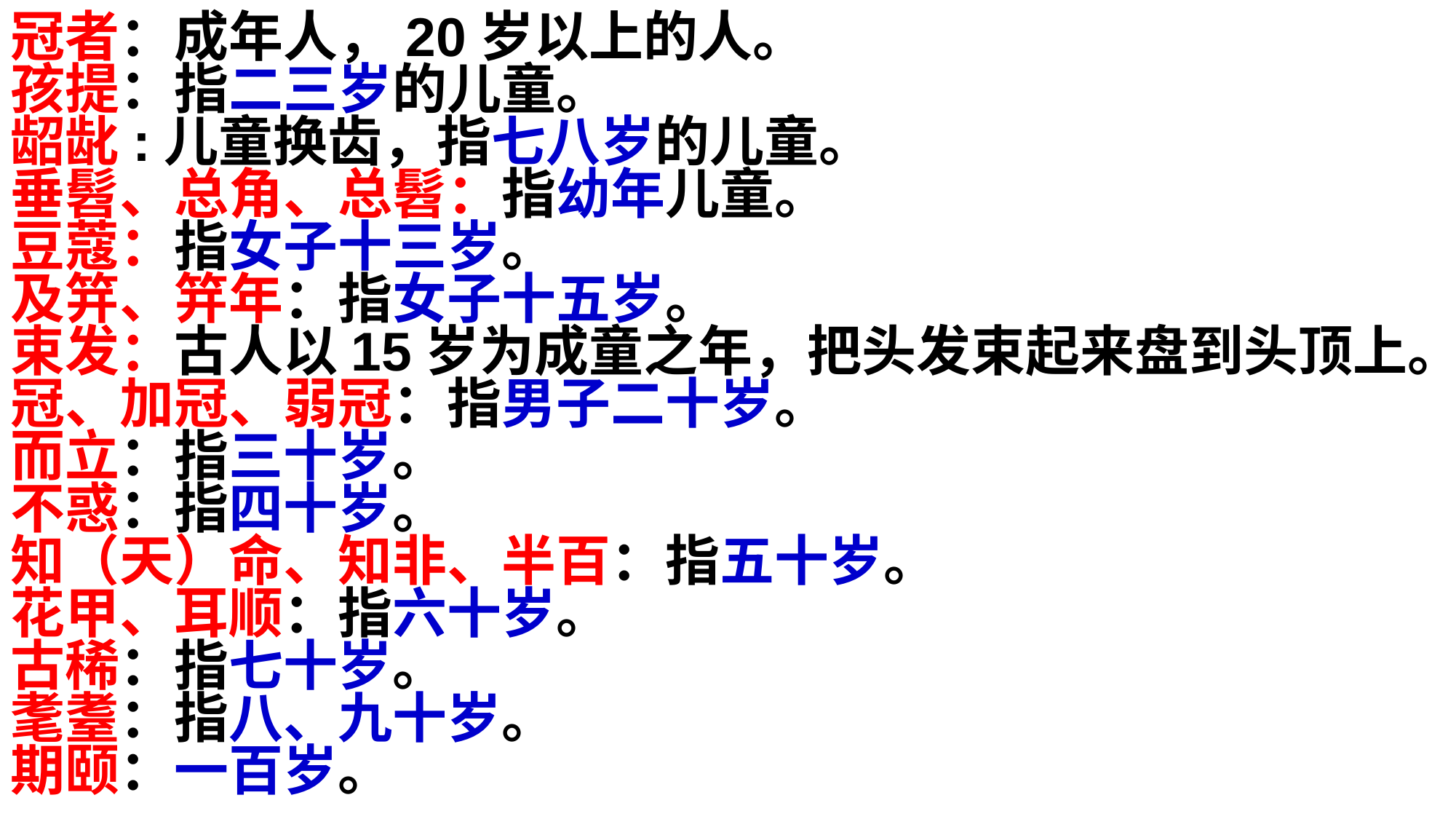

冠者：成年人，20岁以上的人。
孩提：指二三岁的儿童。
龆龀:儿童换齿，指七八岁的儿童。
垂髫、总角、总髫：指幼年儿童。
豆蔻：指女子十三岁。
及笄、笄年：指女子十五岁。
束发：古人以15岁为成童之年，把头发束起来盘到头顶上。
冠、加冠、弱冠：指男子二十岁。
而立：指三十岁。
不惑：指四十岁。
知（天）命、知非、半百：指五十岁。
花甲、耳顺：指六十岁。
古稀：指七十岁。
耄耋：指八、九十岁。
期颐：一百岁。